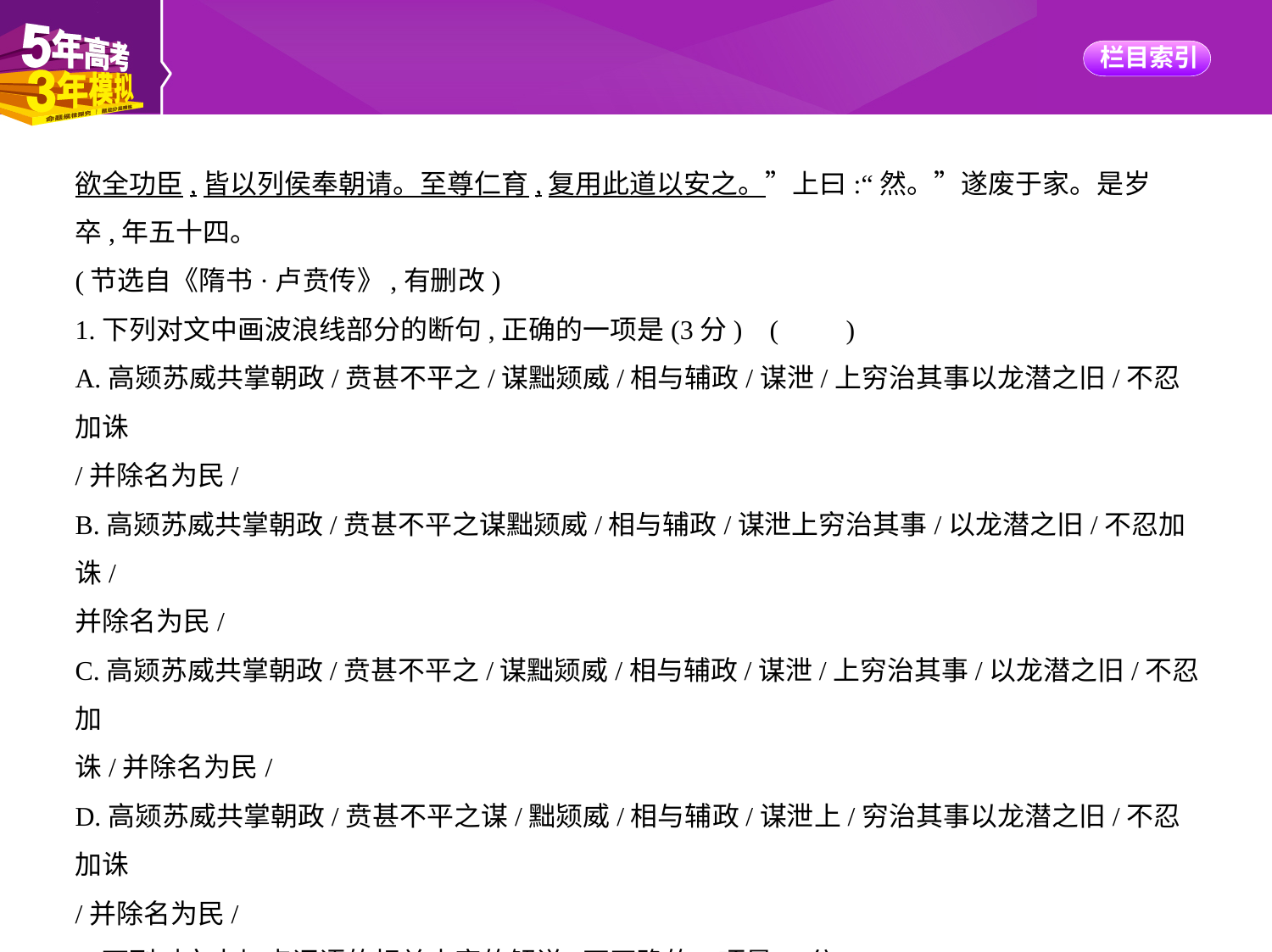

欲全功臣,皆以列侯奉朝请。至尊仁育,复用此道以安之。”上曰:“然。”遂废于家。是岁
卒,年五十四。
(节选自《隋书·卢贲传》,有删改)
1.下列对文中画波浪线部分的断句,正确的一项是(3分) (　　)
A.高颎苏威共掌朝政/贲甚不平之/谋黜颎威/相与辅政/谋泄/上穷治其事以龙潜之旧/不忍加诛
/并除名为民/
B.高颎苏威共掌朝政/贲甚不平之谋黜颎威/相与辅政/谋泄上穷治其事/以龙潜之旧/不忍加诛/
并除名为民/
C.高颎苏威共掌朝政/贲甚不平之/谋黜颎威/相与辅政/谋泄/上穷治其事/以龙潜之旧/不忍加
诛/并除名为民/
D.高颎苏威共掌朝政/贲甚不平之谋/黜颎威/相与辅政/谋泄上/穷治其事以龙潜之旧/不忍加诛
/并除名为民/
2.下列对文中加点词语的相关内容的解说,不正确的一项是(3分)(　　)
A.“字”即“表字”,旧时人在本名以外所起的表示德行或与本名意义有关系的名字。平辈